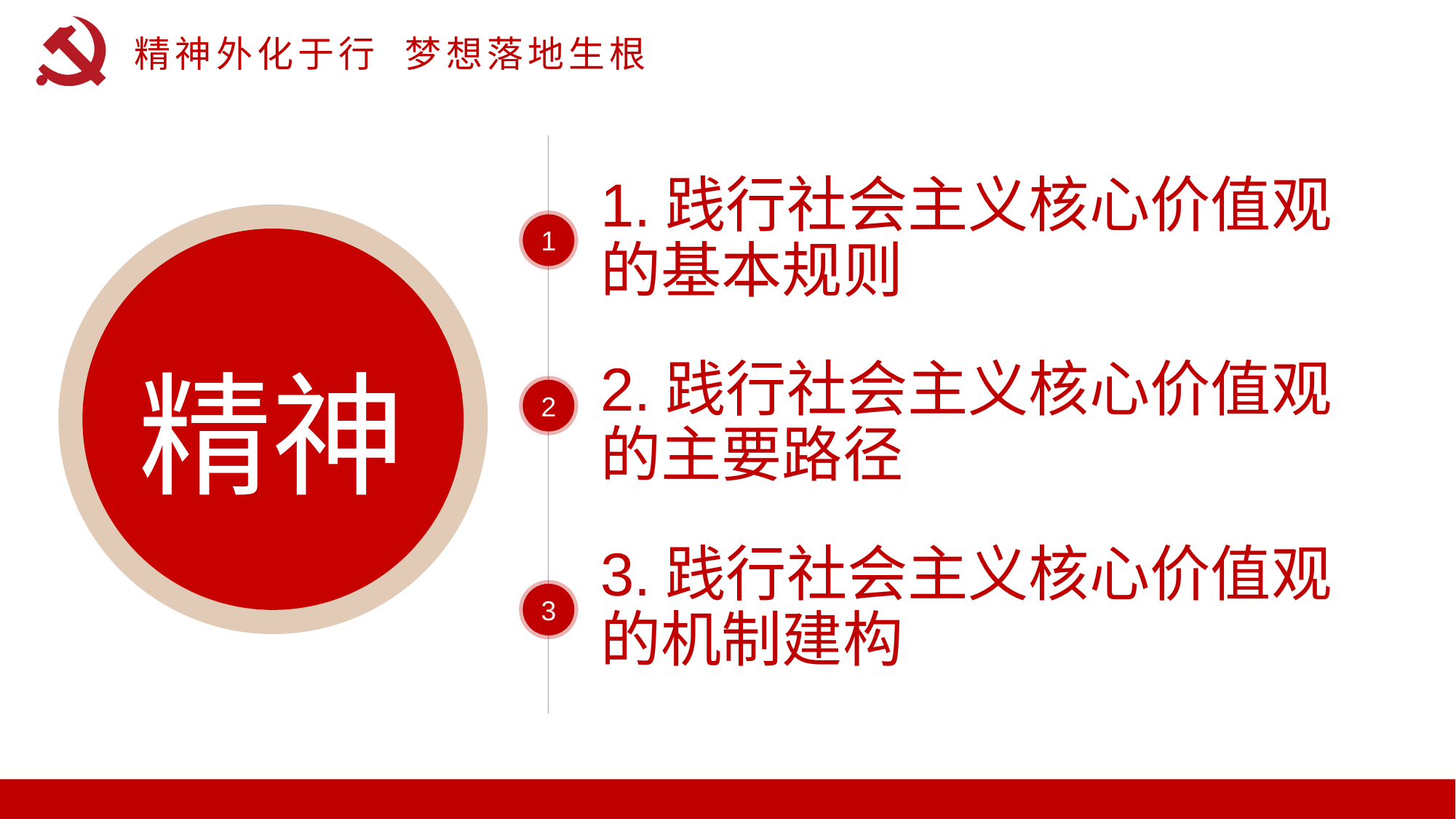

精神外化于行  梦想落地生根

1.践行社会主义核心价值观的基本规则

精神
1
2.践行社会主义核心价值观的主要路径
2
3.践行社会主义核心价值观的机制建构
3